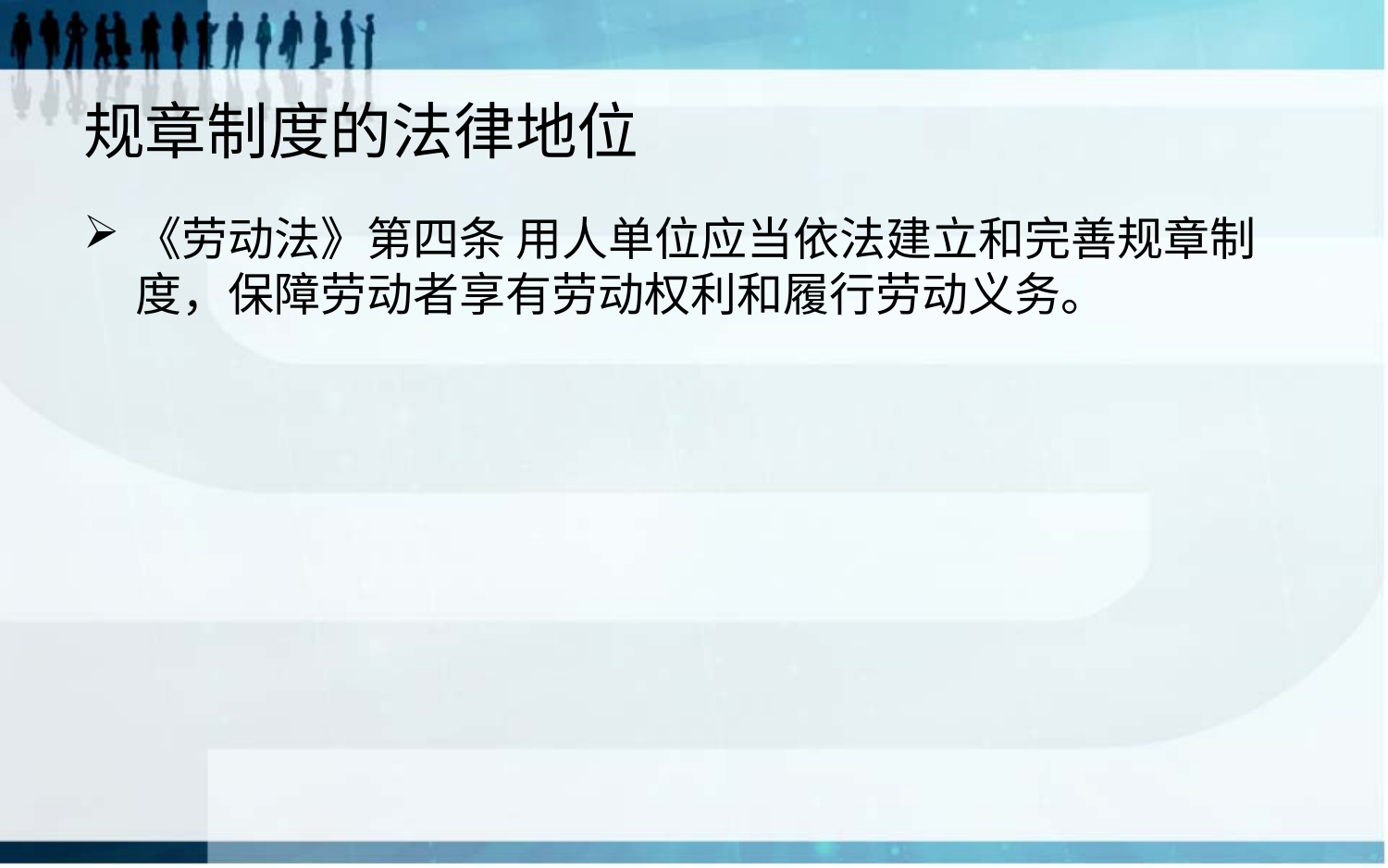

# 规章制度的法律地位
《劳动法》第四条 用人单位应当依法建立和完善规章制度，保障劳动者享有劳动权利和履行劳动义务。